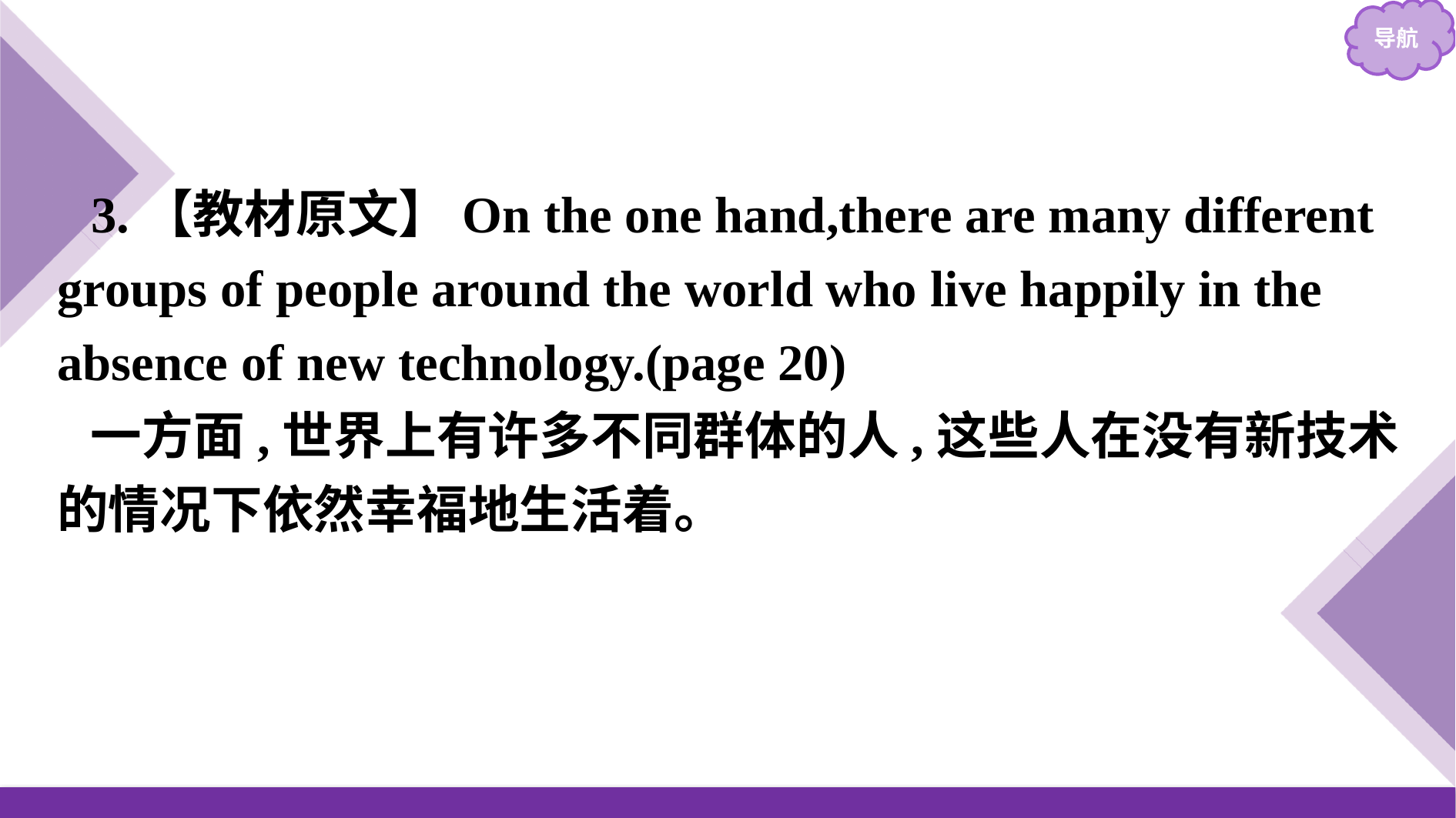

3.【教材原文】On the one hand,there are many different groups of people around the world who live happily in the absence of new technology.(page 20)
一方面,世界上有许多不同群体的人,这些人在没有新技术的情况下依然幸福地生活着。